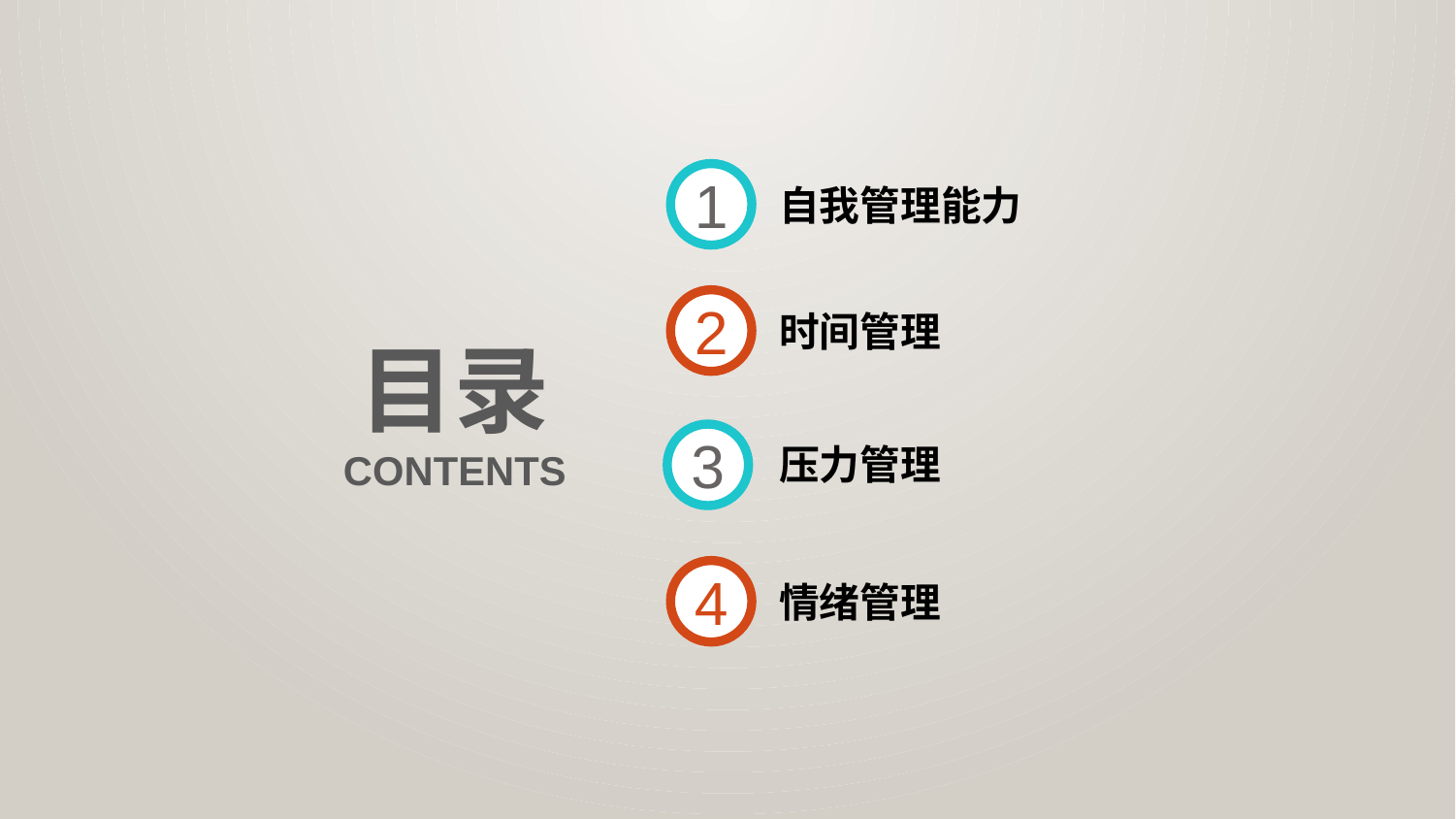

1
自我管理能力
2
时间管理
目录
3
压力管理
CONTENTS
4
情绪管理
2